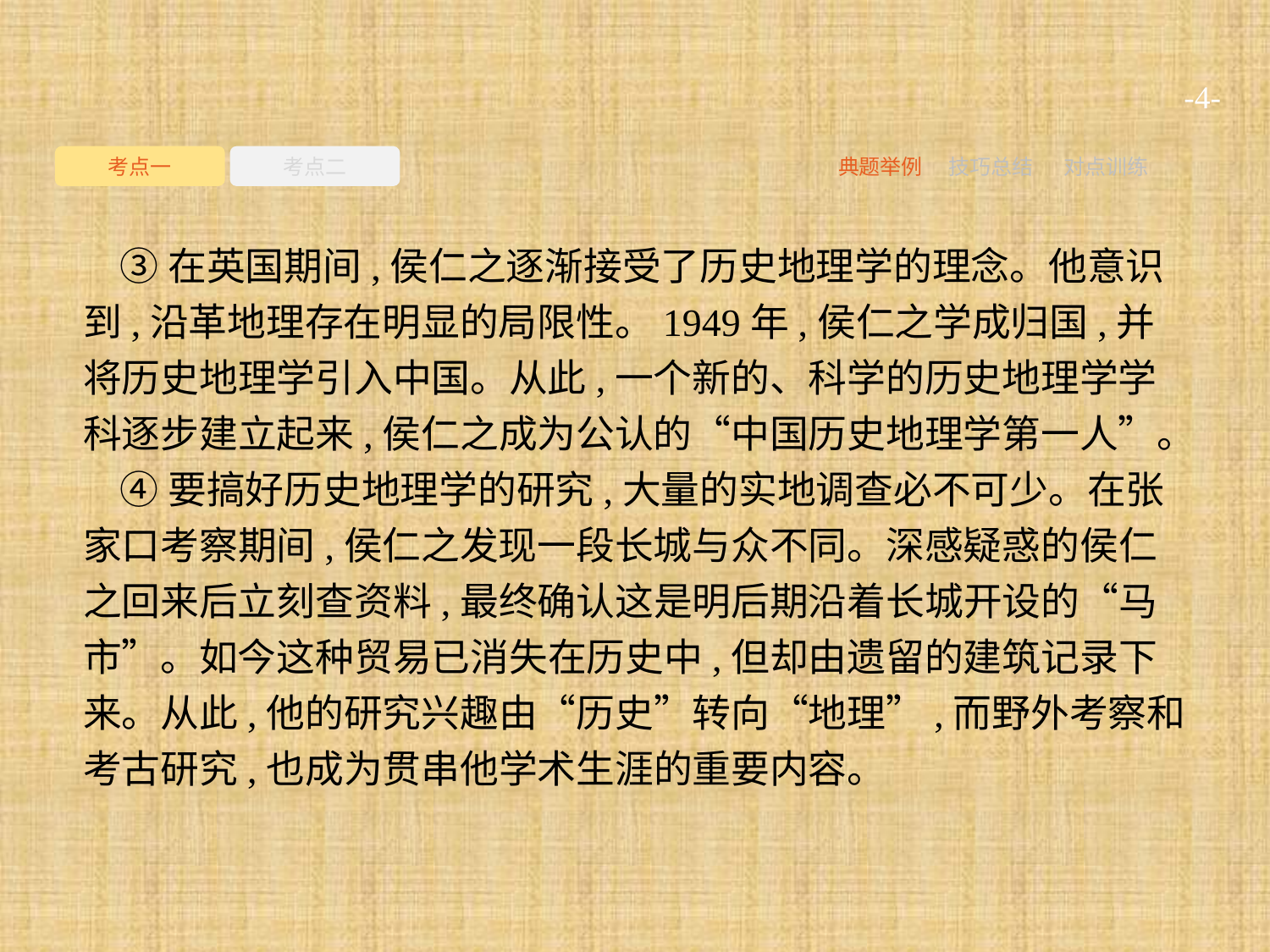

-4-
考点一
考点二
典题举例
技巧总结
对点训练
③在英国期间,侯仁之逐渐接受了历史地理学的理念。他意识到,沿革地理存在明显的局限性。1949年,侯仁之学成归国,并将历史地理学引入中国。从此,一个新的、科学的历史地理学学科逐步建立起来,侯仁之成为公认的“中国历史地理学第一人”。
④要搞好历史地理学的研究,大量的实地调查必不可少。在张家口考察期间,侯仁之发现一段长城与众不同。深感疑惑的侯仁之回来后立刻查资料,最终确认这是明后期沿着长城开设的“马市”。如今这种贸易已消失在历史中,但却由遗留的建筑记录下来。从此,他的研究兴趣由“历史”转向“地理”,而野外考察和考古研究,也成为贯串他学术生涯的重要内容。